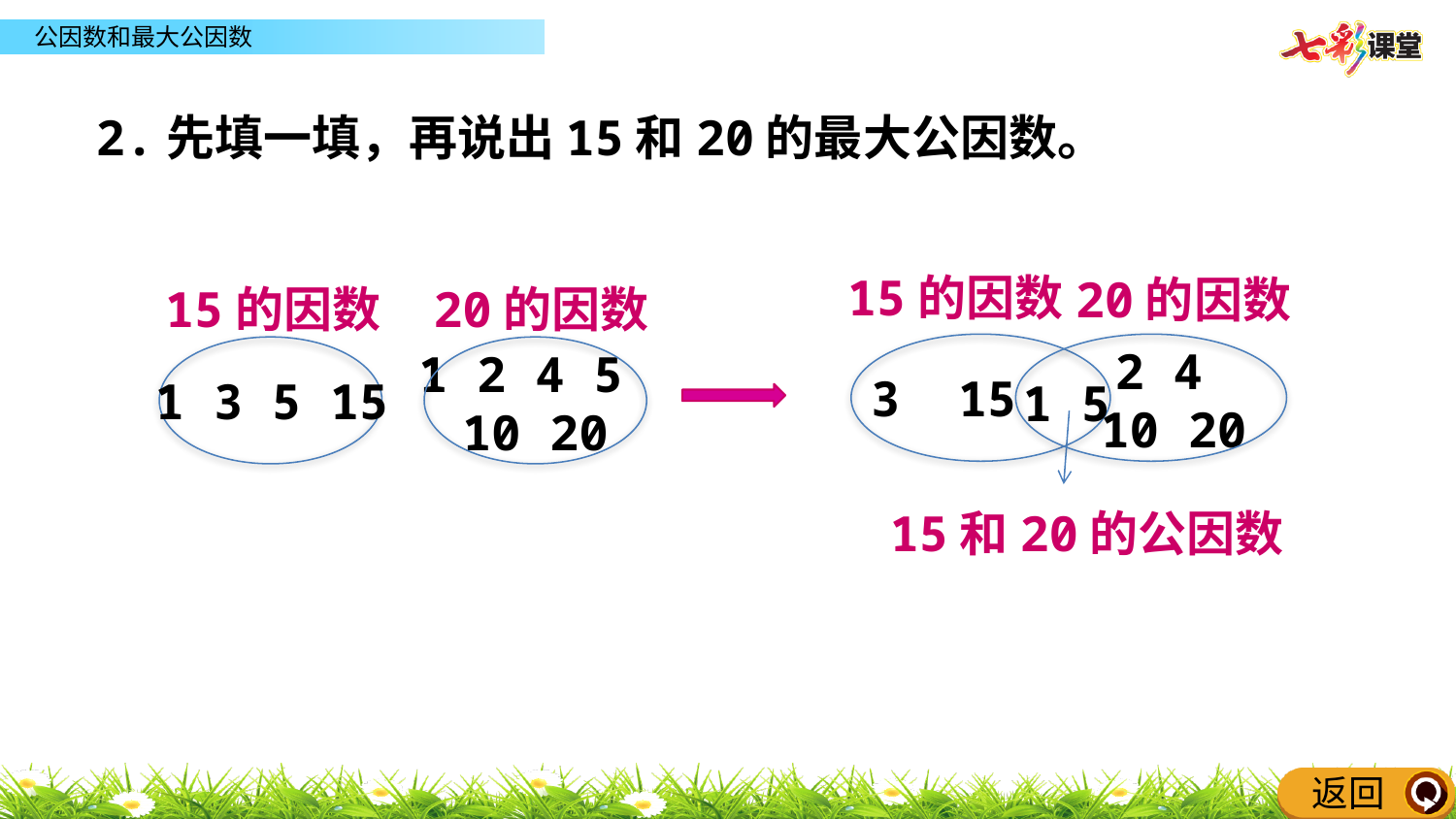

2.先填一填，再说出15和20的最大公因数。
15的因数
20的因数
15的因数
20的因数

2 4
10 20

1 2 4 5
10 20

3  15
1 3 5 15
1 5

15和20的公因数